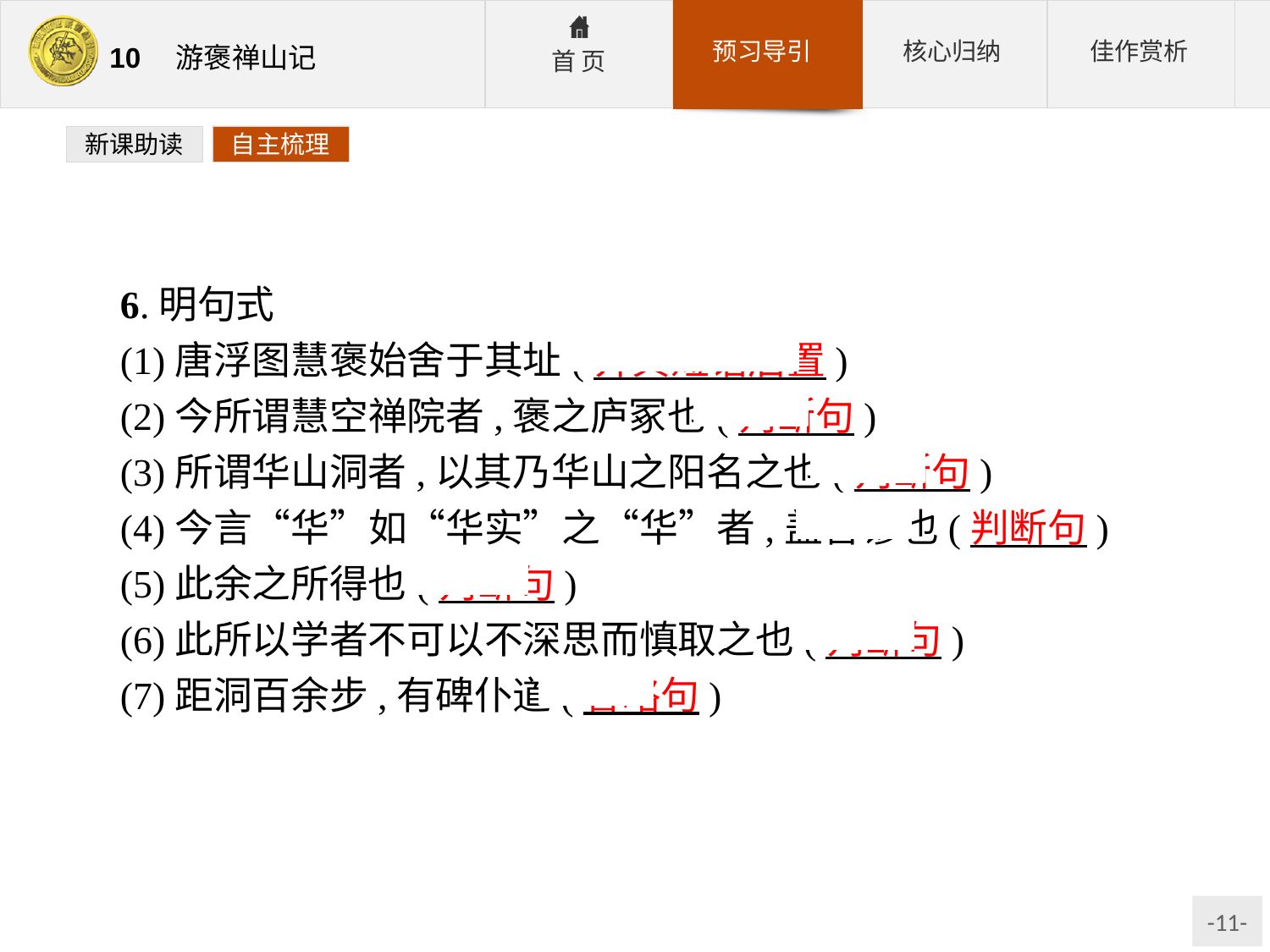

新课助读
自主梳理
6.明句式
(1)唐浮图慧褒始舍于其址(介宾短语后置)
(2)今所谓慧空禅院者,褒之庐冢也(判断句)
(3)所谓华山洞者,以其乃华山之阳名之也(判断句)
(4)今言“华”如“华实”之“华”者,盖音谬也(判断句)
(5)此余之所得也(判断句)
(6)此所以学者不可以不深思而慎取之也(判断句)
(7)距洞百余步,有碑仆道(省略句)